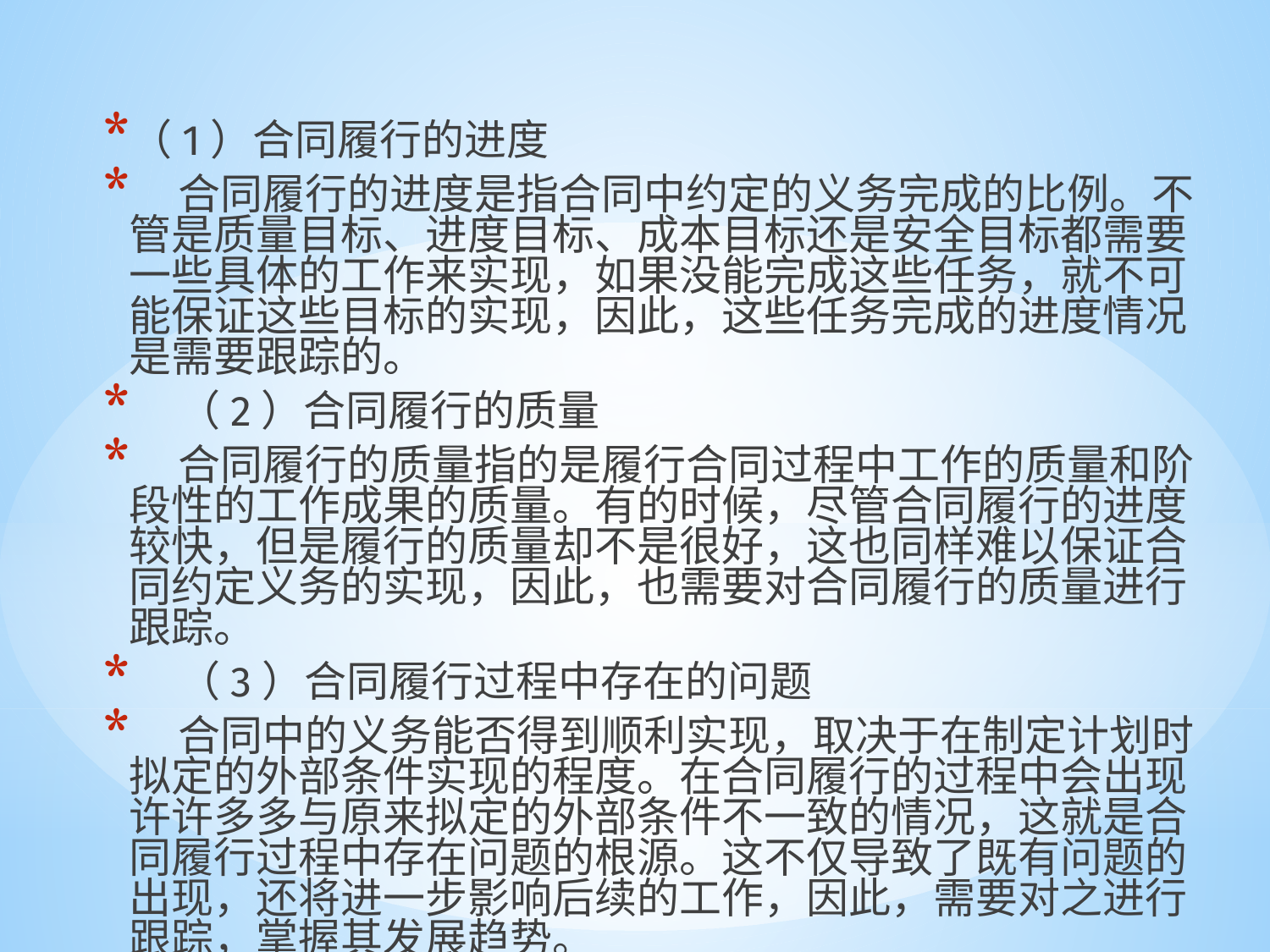

（1）合同履行的进度
    合同履行的进度是指合同中约定的义务完成的比例。不管是质量目标、进度目标、成本目标还是安全目标都需要一些具体的工作来实现，如果没能完成这些任务，就不可能保证这些目标的实现，因此，这些任务完成的进度情况是需要跟踪的。
    （2）合同履行的质量
    合同履行的质量指的是履行合同过程中工作的质量和阶段性的工作成果的质量。有的时候，尽管合同履行的进度较快，但是履行的质量却不是很好，这也同样难以保证合同约定义务的实现，因此，也需要对合同履行的质量进行跟踪。
    （3）合同履行过程中存在的问题
    合同中的义务能否得到顺利实现，取决于在制定计划时拟定的外部条件实现的程度。在合同履行的过程中会出现许许多多与原来拟定的外部条件不一致的情况，这就是合同履行过程中存在问题的根源。这不仅导致了既有问题的出现，还将进一步影响后续的工作，因此，需要对之进行跟踪，掌握其发展趋势。

#